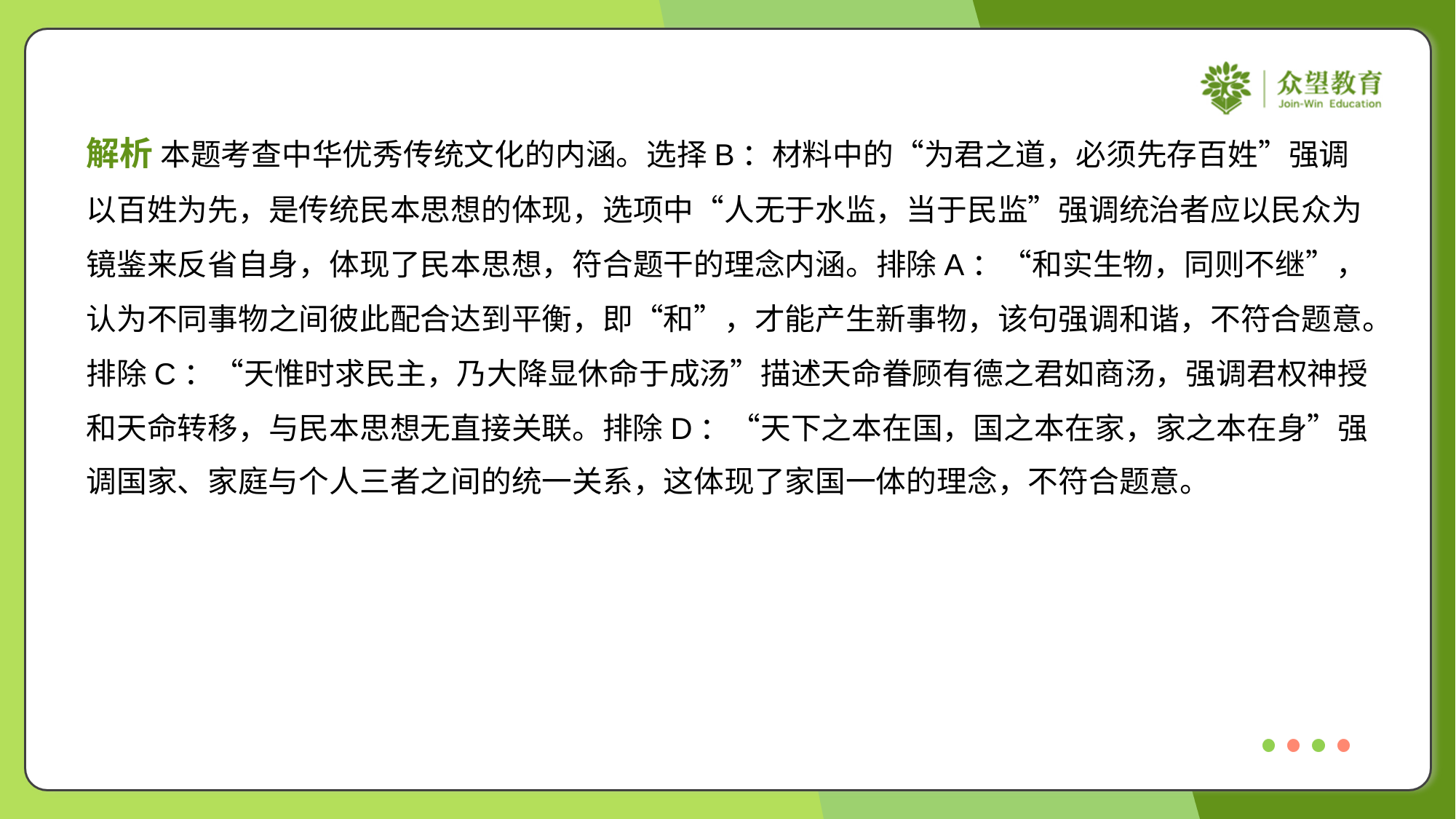

解析 本题考查中华优秀传统文化的内涵。选择B：材料中的“为君之道，必须先存百姓”强调
以百姓为先，是传统民本思想的体现，选项中“人无于水监，当于民监”强调统治者应以民众为
镜鉴来反省自身，体现了民本思想，符合题干的理念内涵。排除A：“和实生物，同则不继”，
认为不同事物之间彼此配合达到平衡，即“和”，才能产生新事物，该句强调和谐，不符合题意。
排除C：“天惟时求民主，乃大降显休命于成汤”描述天命眷顾有德之君如商汤，强调君权神授
和天命转移，与民本思想无直接关联。排除D：“天下之本在国，国之本在家，家之本在身”强
调国家、家庭与个人三者之间的统一关系，这体现了家国一体的理念，不符合题意。